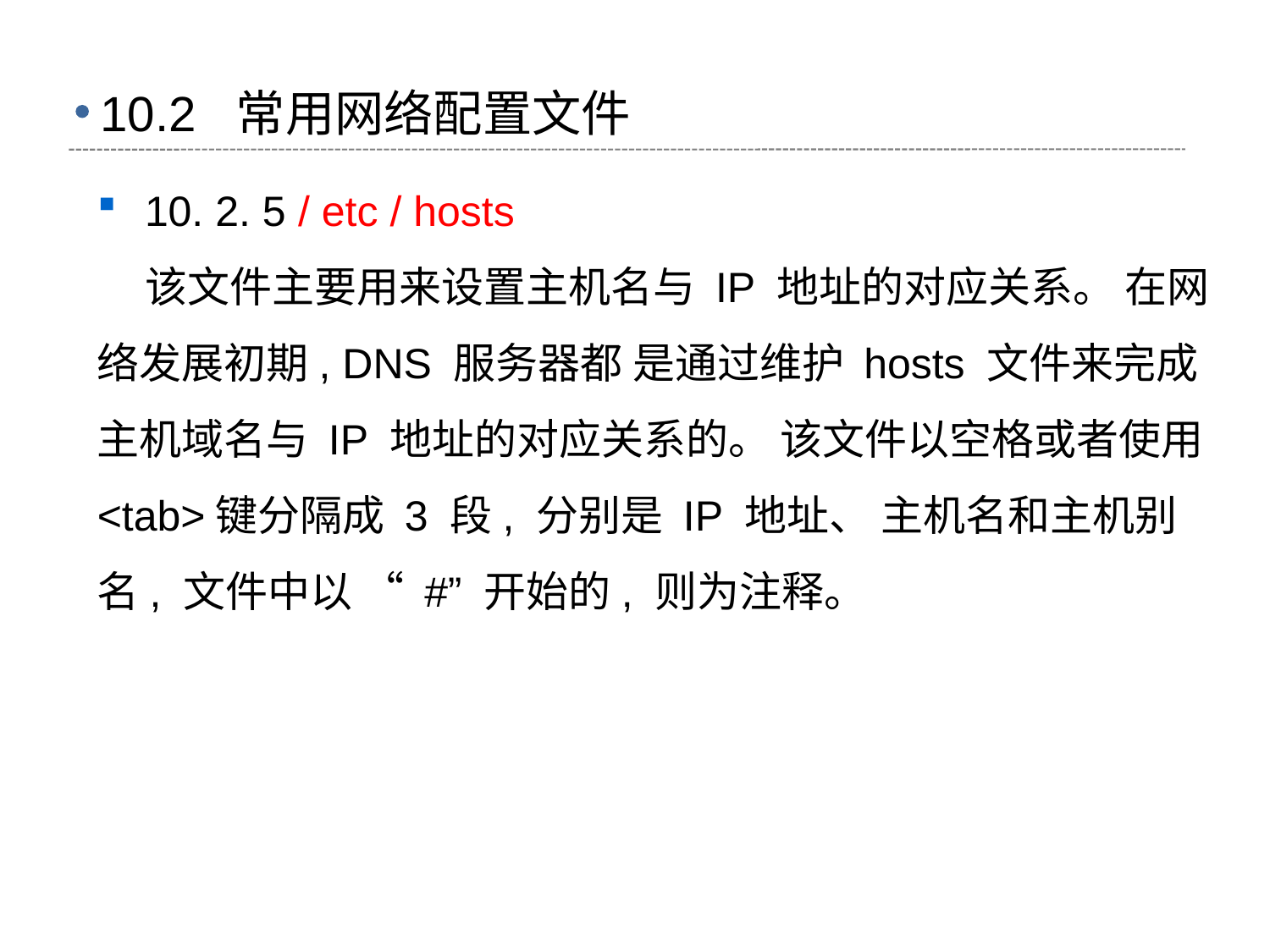

# 10.2  常用网络配置文件

10. 2. 5 / etc / hosts
    该文件主要用来设置主机名与 IP 地址的对应关系。 在网络发展初期, DNS 服务器都 是通过维护 hosts 文件来完成主机域名与 IP 地址的对应关系的。 该文件以空格或者使用 <tab>键分隔成 3 段, 分别是 IP 地址、 主机名和主机别名, 文件中以 “ #” 开始的, 则为注释。